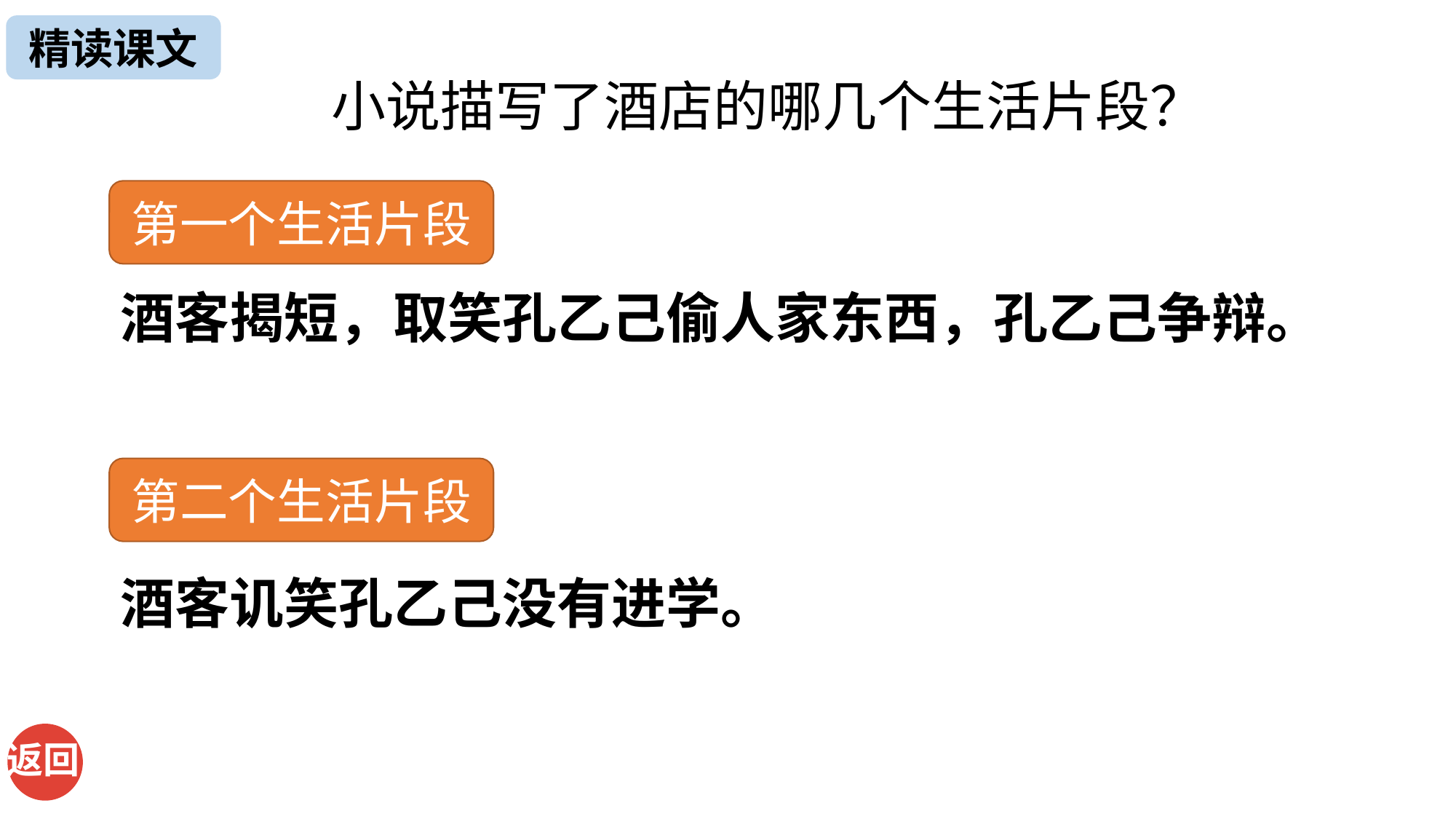

精读课文
小说描写了酒店的哪几个生活片段？
第一个生活片段
酒客揭短，取笑孔乙己偷人家东西，孔乙己争辩。
第二个生活片段
酒客讥笑孔乙己没有进学。

返回